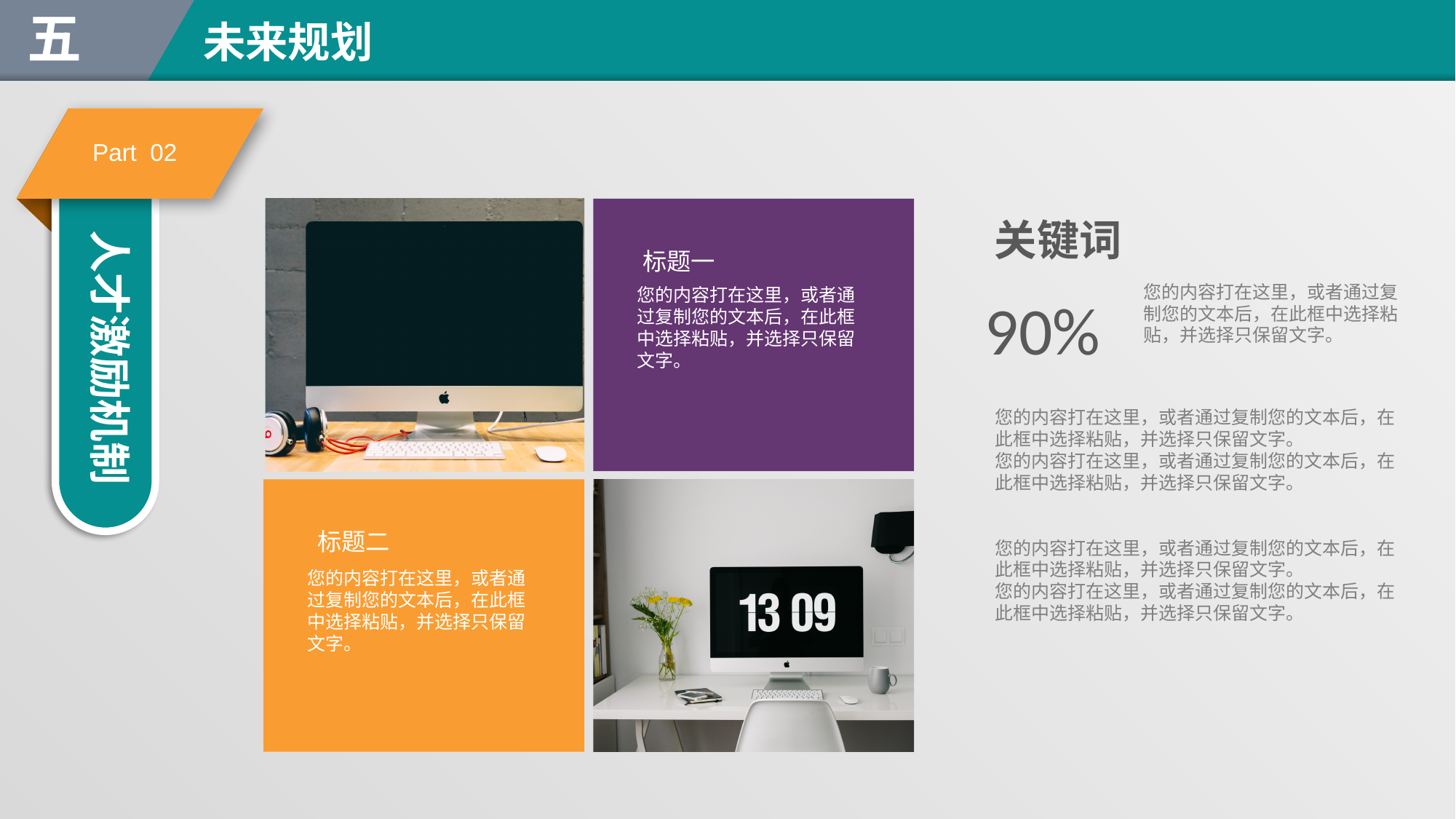

五
# 未来规划

Part  02

人才激励机制

标题二
您的内容打在这里，或者通过复制您的文本后，在此框中选择粘贴，并选择只保留文字。

标题一
您的内容打在这里，或者通过复制您的文本后，在此框中选择粘贴，并选择只保留文字。

关键词
您的内容打在这里，或者通过复制您的文本后，在此框中选择粘贴，并选择只保留文字。
您的内容打在这里，或者通过复制您的文本后，在此框中选择粘贴，并选择只保留文字。
您的内容打在这里，或者通过复制您的文本后，在此框中选择粘贴，并选择只保留文字。

您的内容打在这里，或者通过复制您的文本后，在此框中选择粘贴，并选择只保留文字。
您的内容打在这里，或者通过复制您的文本后，在此框中选择粘贴，并选择只保留文字。

90%